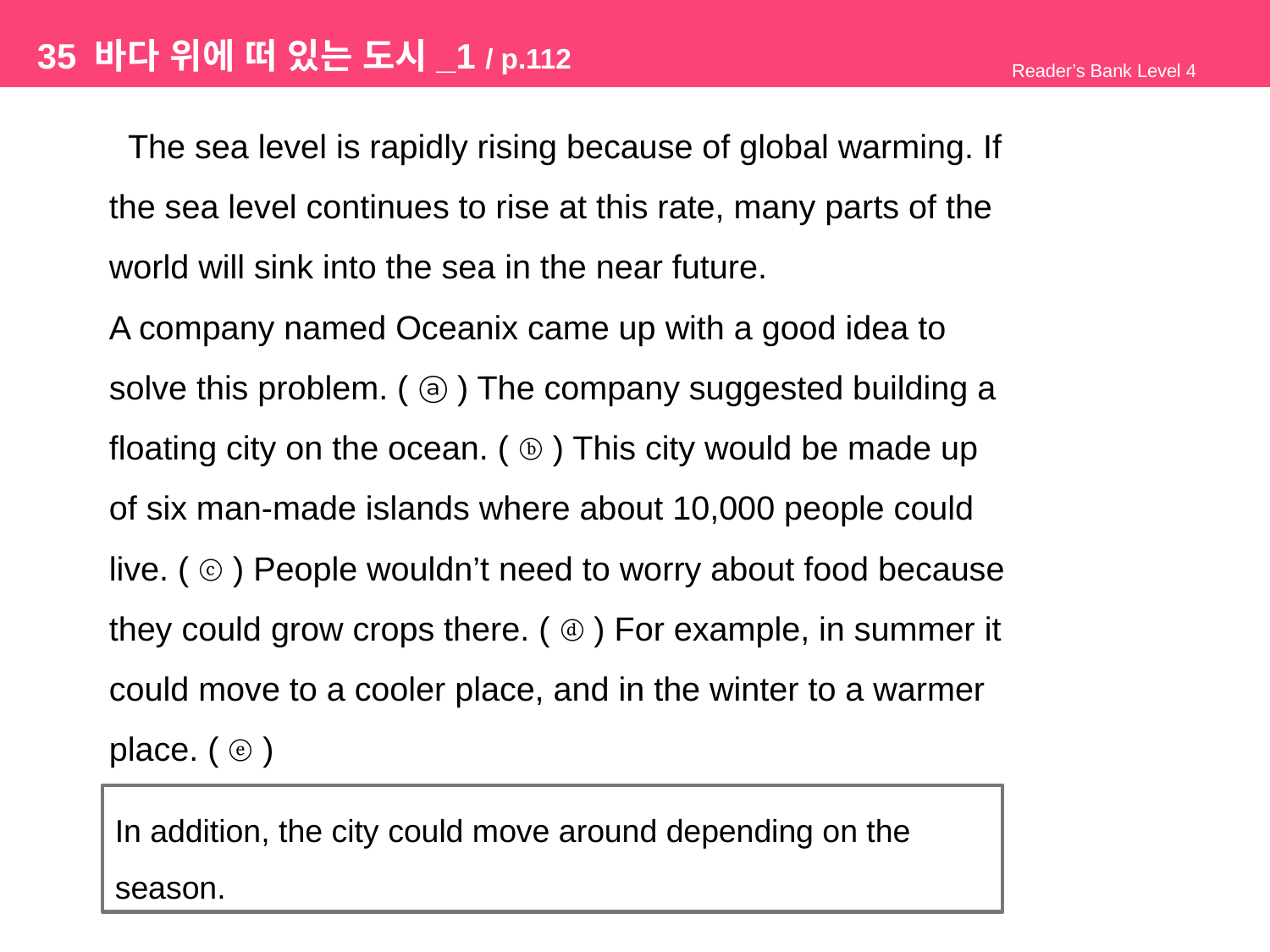

# 35 바다 위에 떠 있는 도시_1 / p.112
Reader’s Bank Level 4

  The sea level is rapidly rising because of global warming. If
the sea level continues to rise at this rate, many parts of the
world will sink into the sea in the near future.
A company named Oceanix came up with a good idea to
solve this problem. ( ⓐ ) The company suggested building a
floating city on the ocean. ( ⓑ ) This city would be made up
of six man-made islands where about 10,000 people could
live. ( ⓒ ) People wouldn’t need to worry about food because
they could grow crops there. ( ⓓ ) For example, in summer it
could move to a cooler place, and in the winter to a warmer
place. ( ⓔ )
In addition, the city could move around depending on the
season.